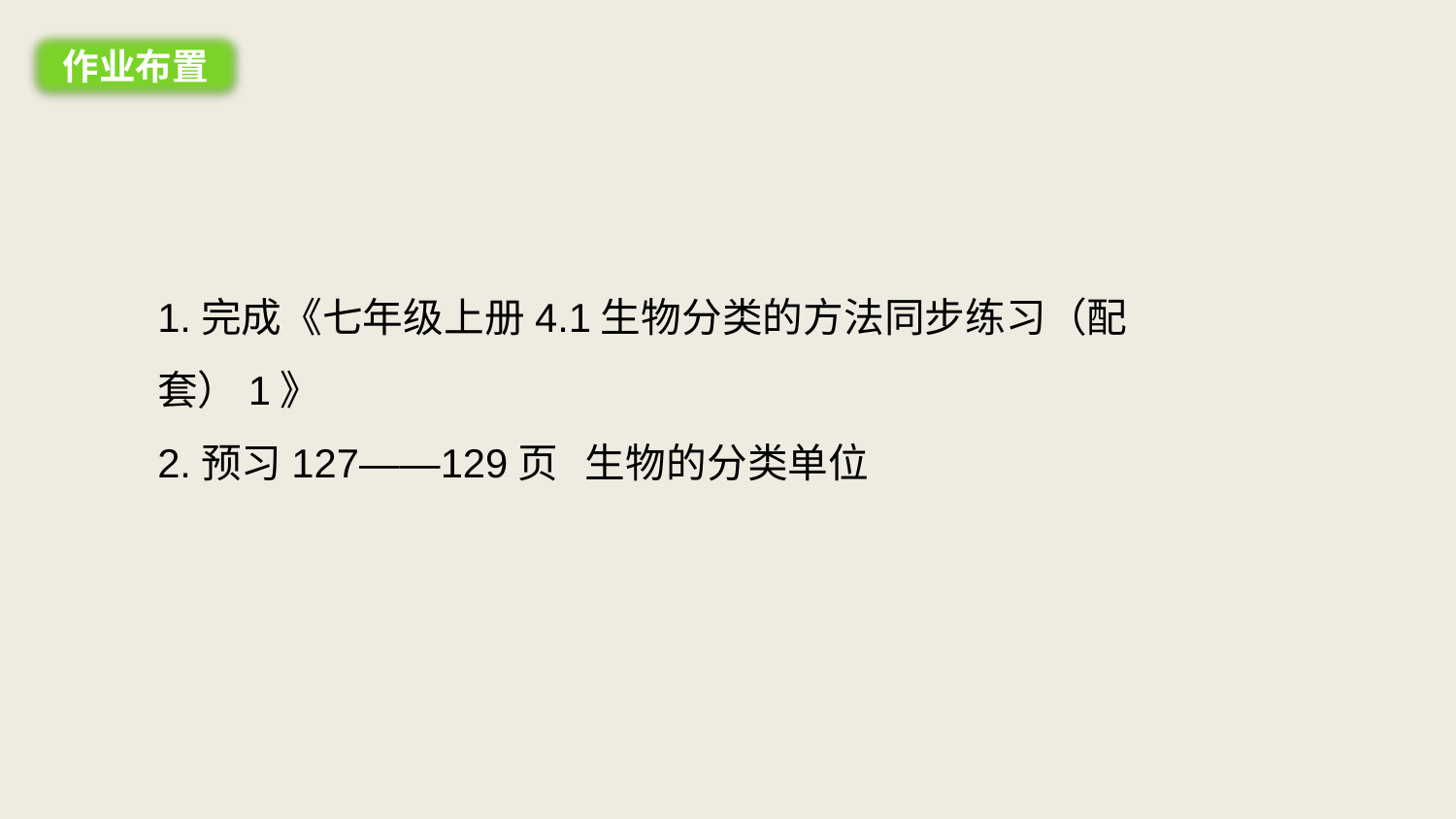

作业布置
1.完成《七年级上册4.1生物分类的方法同步练习（配套）1》
2.预习127——129页   生物的分类单位